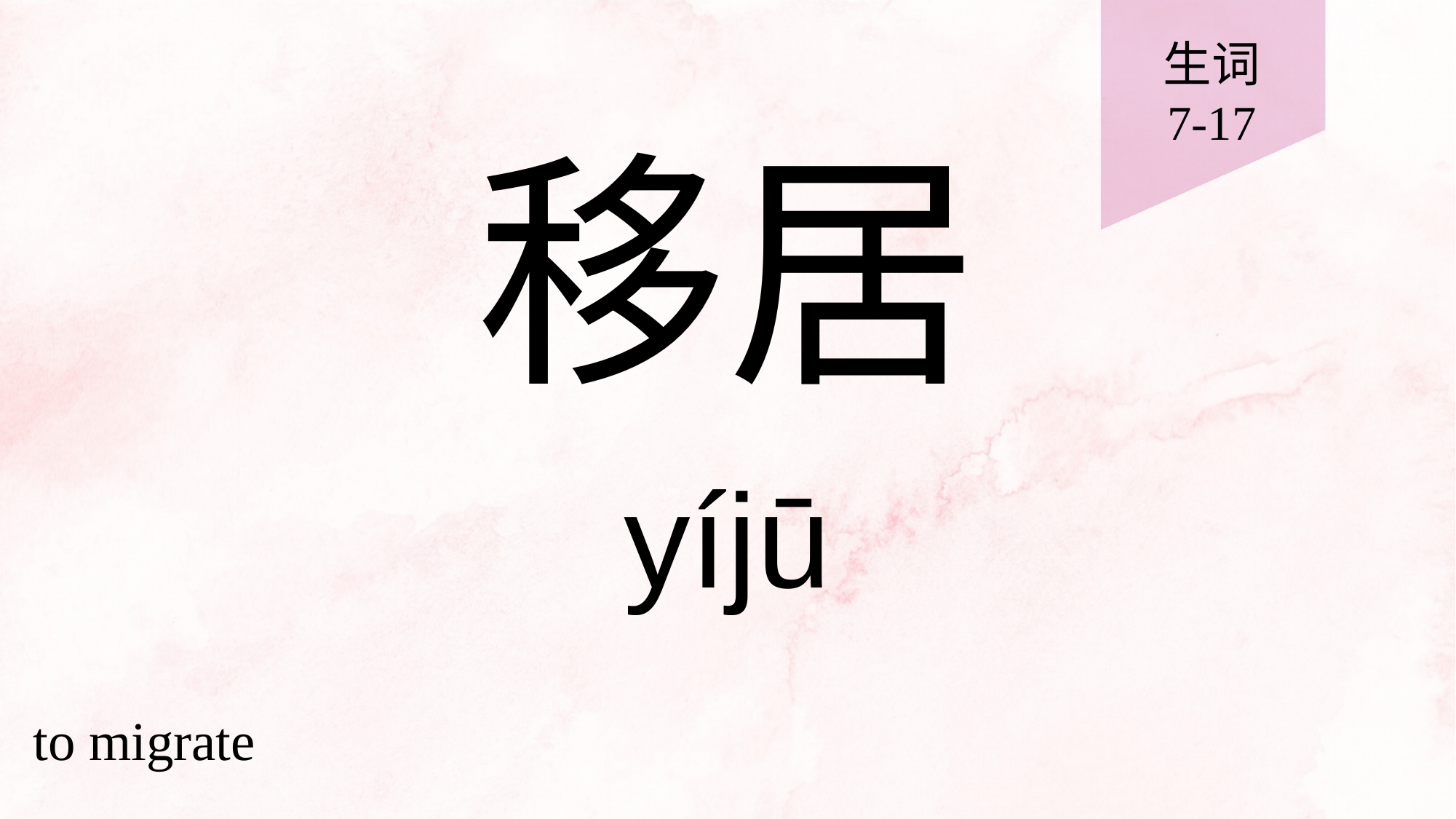

生词
7-17
# 移居
yíjū
to migrate